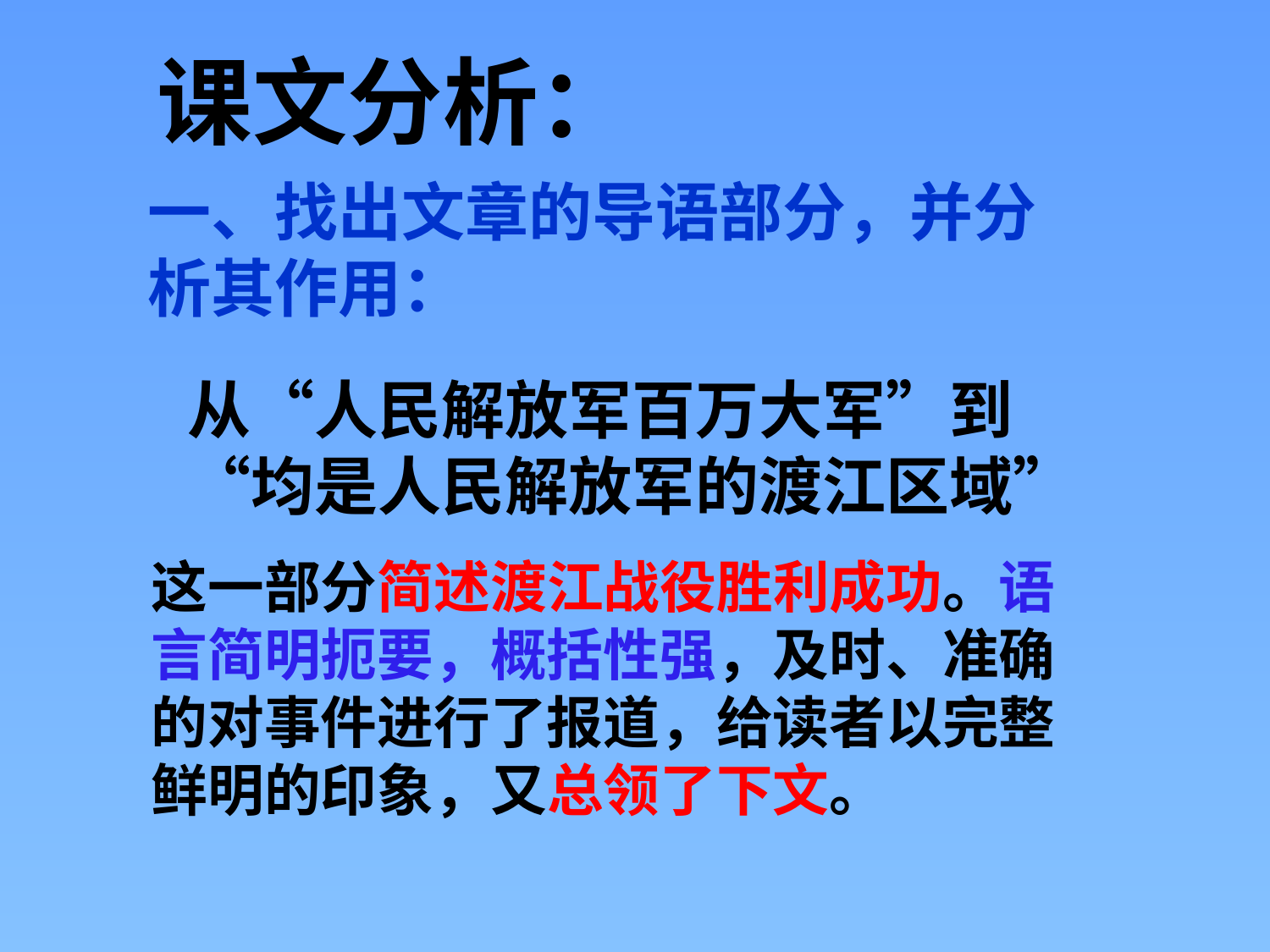

课文分析：
一、找出文章的导语部分，并分析其作用：
从“人民解放军百万大军”到“均是人民解放军的渡江区域”
这一部分简述渡江战役胜利成功。语言简明扼要，概括性强，及时、准确的对事件进行了报道，给读者以完整鲜明的印象，又总领了下文。